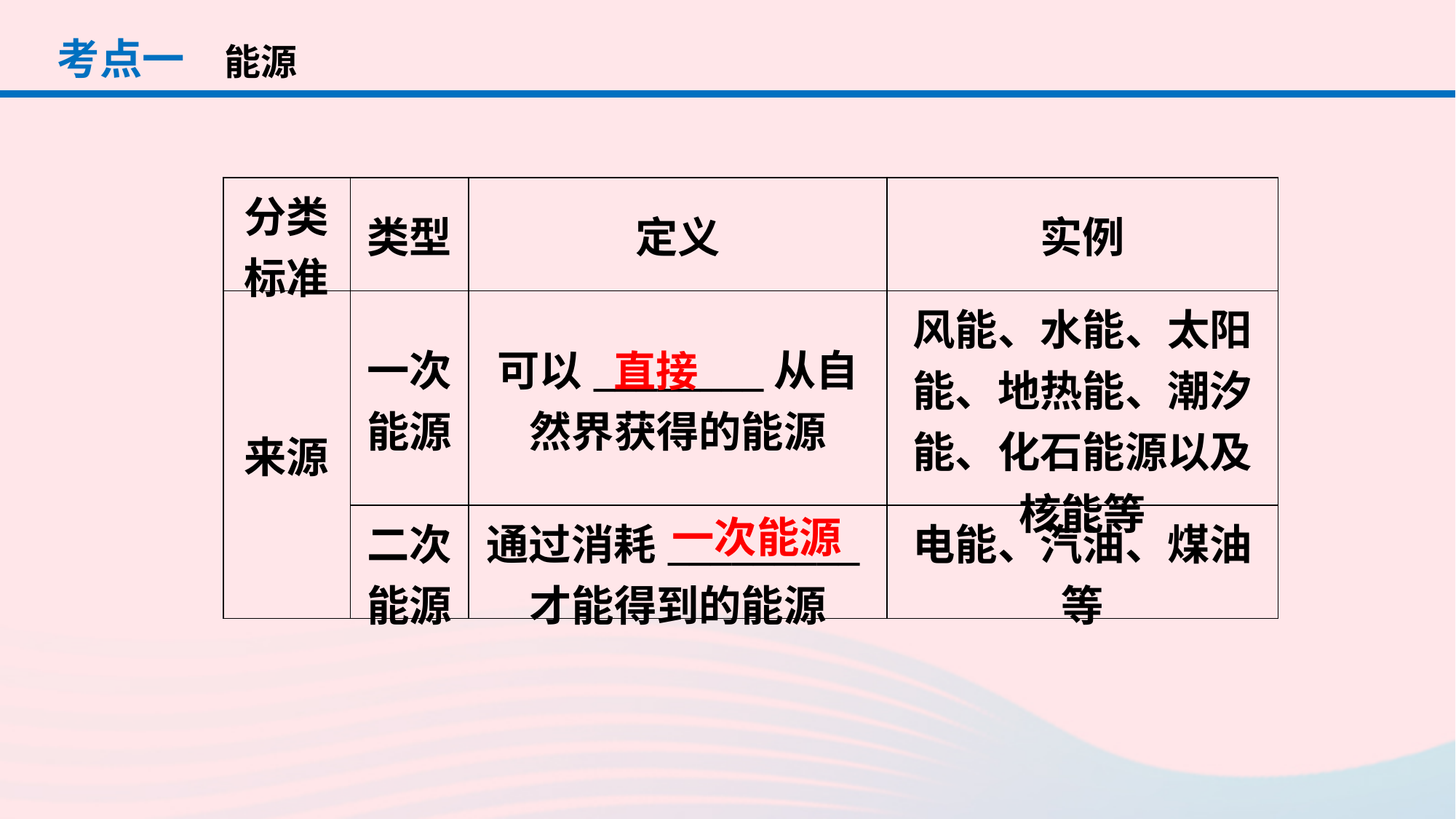

考点一
能源
| 分类 标准 | 类型 | 定义 | 实例 |
| --- | --- | --- | --- |
| 来源 | 一次能源 | 可以\_\_\_\_\_\_\_\_从自然界获得的能源 | 风能、水能、太阳能、地热能、潮汐能、化石能源以及核能等 |
|  | 二次能源 | 通过消耗\_\_\_\_\_\_\_\_\_才能得到的能源 | 电能、汽油、煤油等 |
直接
一次能源